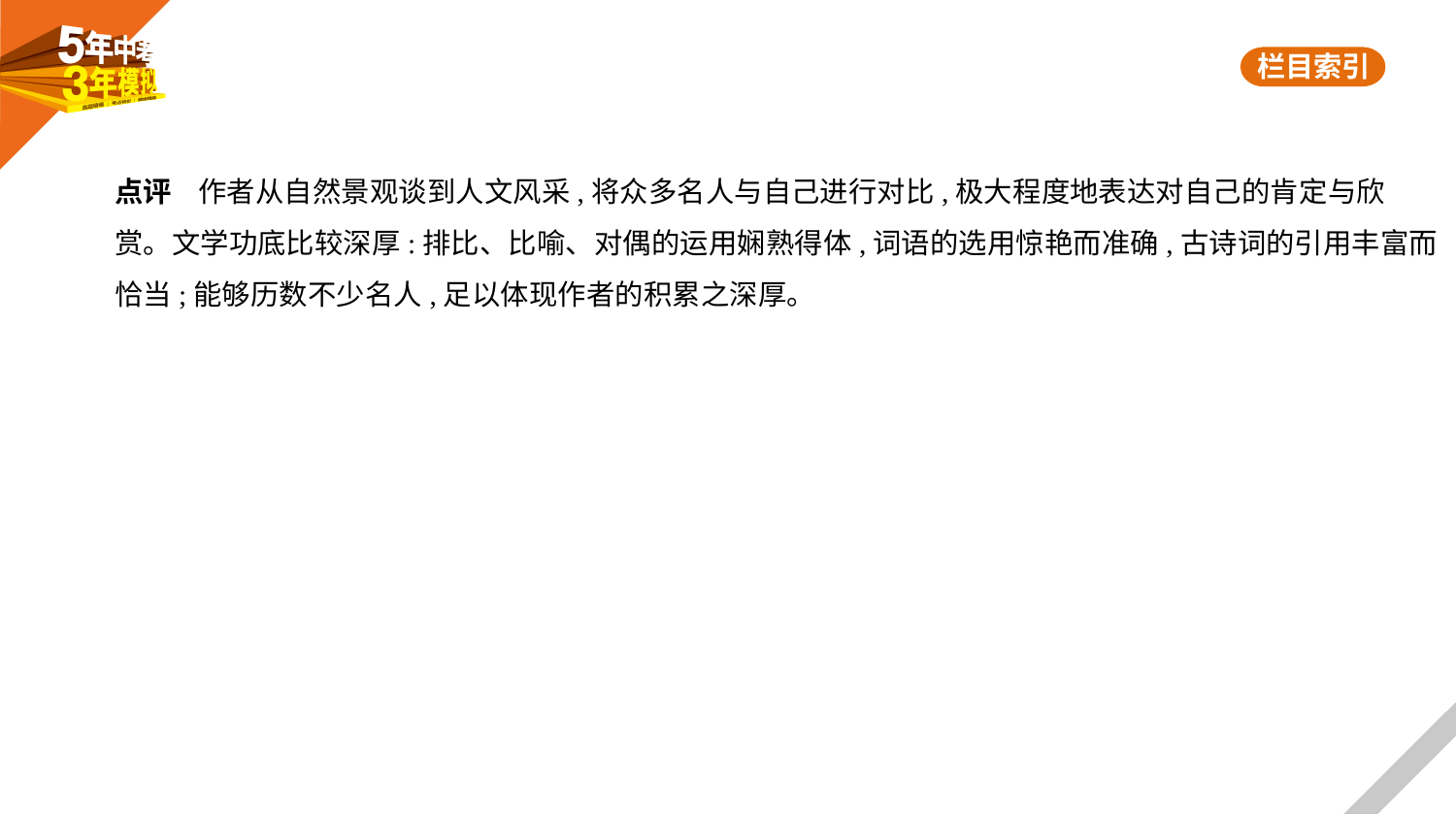

点评    作者从自然景观谈到人文风采,将众多名人与自己进行对比,极大程度地表达对自己的肯定与欣
赏。文学功底比较深厚:排比、比喻、对偶的运用娴熟得体,词语的选用惊艳而准确,古诗词的引用丰富而
恰当;能够历数不少名人,足以体现作者的积累之深厚。